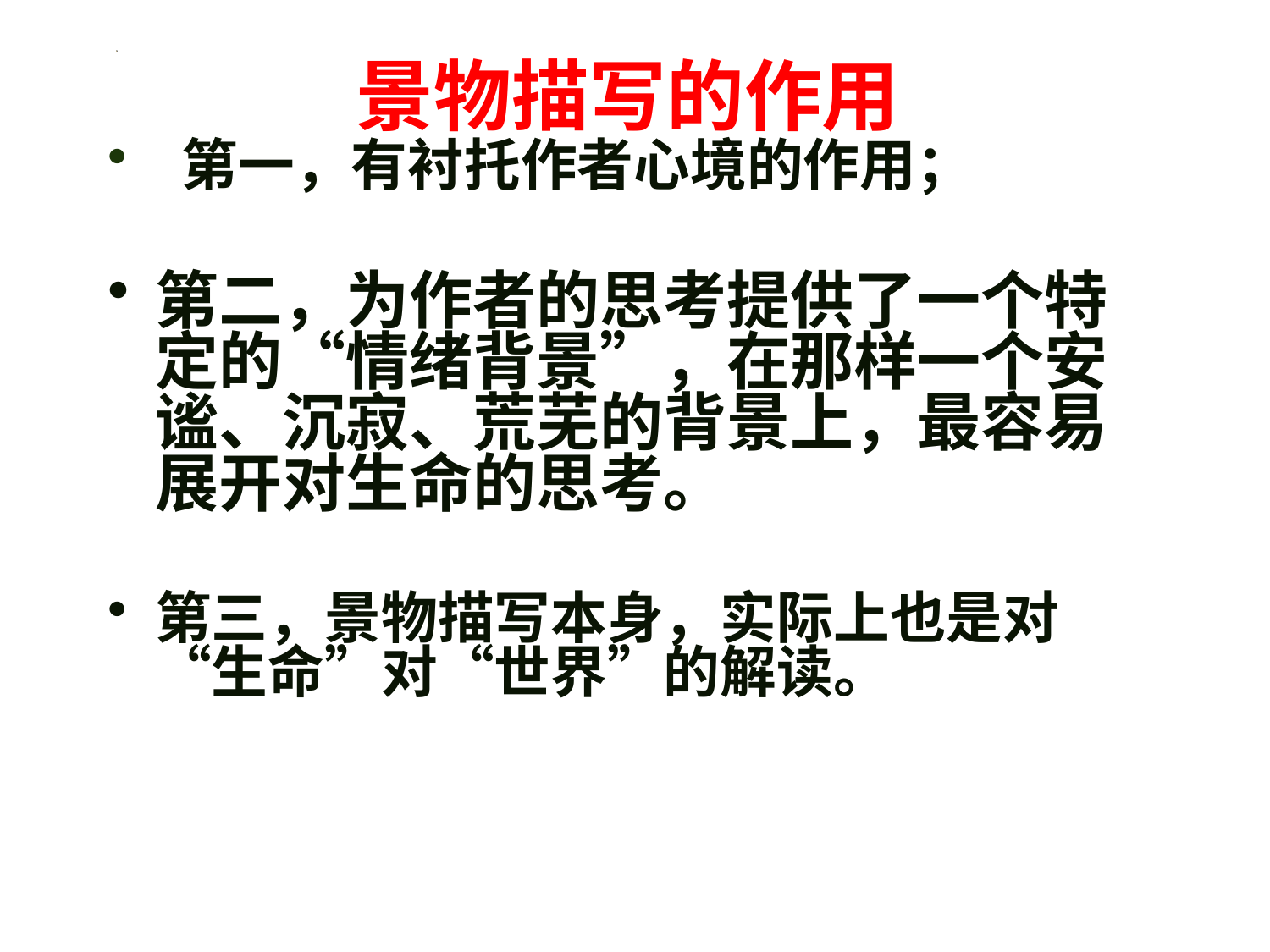

# 景物描写的作用
 第一，有衬托作者心境的作用；

第二，为作者的思考提供了一个特定的“情绪背景”，在那样一个安谧、沉寂、荒芜的背景上，最容易展开对生命的思考。

第三，景物描写本身，实际上也是对“生命”对“世界”的解读。